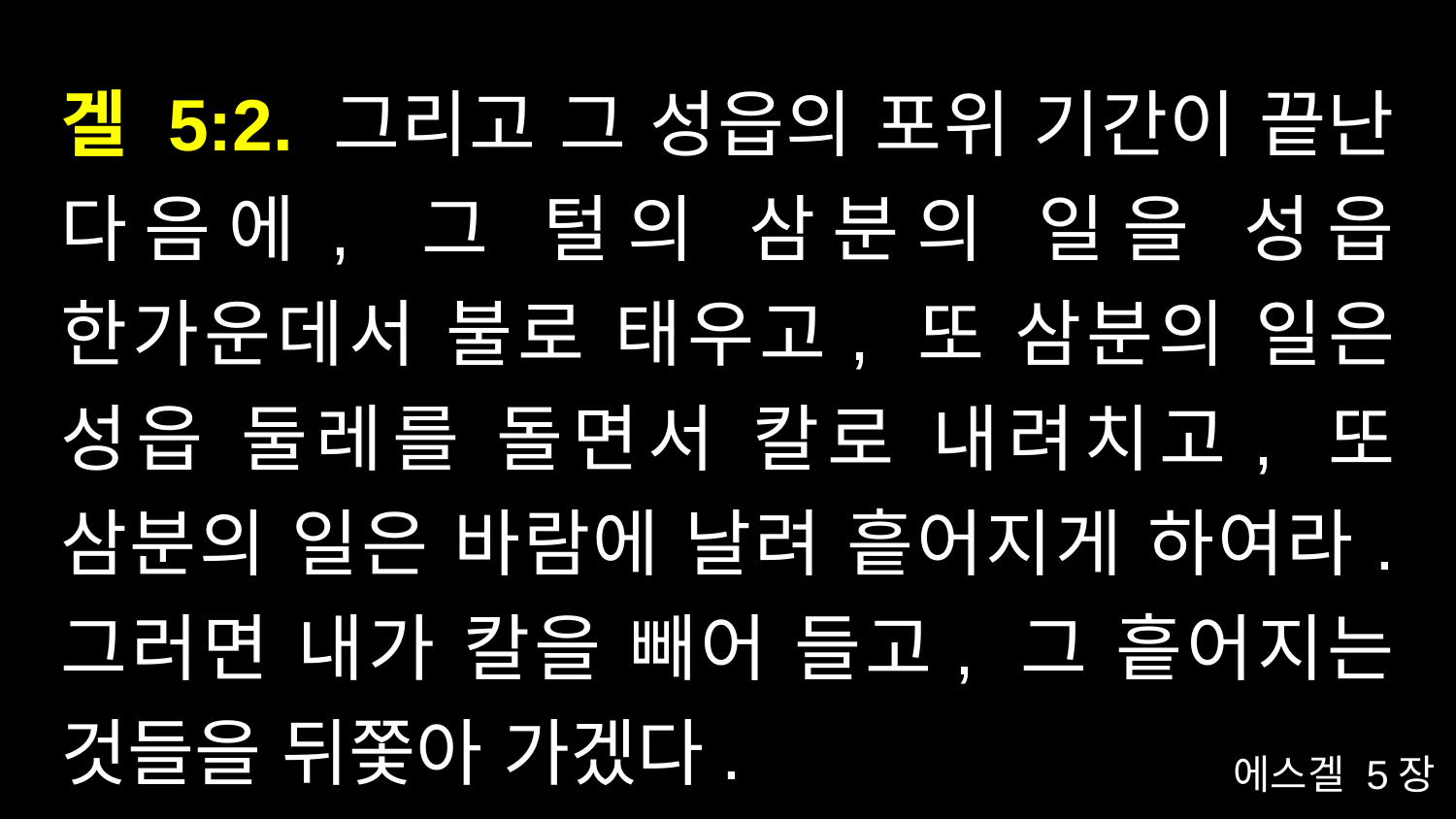

# 겔 5:2. 그리고 그 성읍의 포위 기간이 끝난 다음에, 그 털의 삼분의 일을 성읍 한가운데서 불로 태우고, 또 삼분의 일은 성읍 둘레를 돌면서 칼로 내려치고, 또 삼분의 일은 바람에 날려 흩어지게 하여라. 그러면 내가 칼을 빼어 들고, 그 흩어지는 것들을 뒤쫓아 가겠다.
에스겔 5장